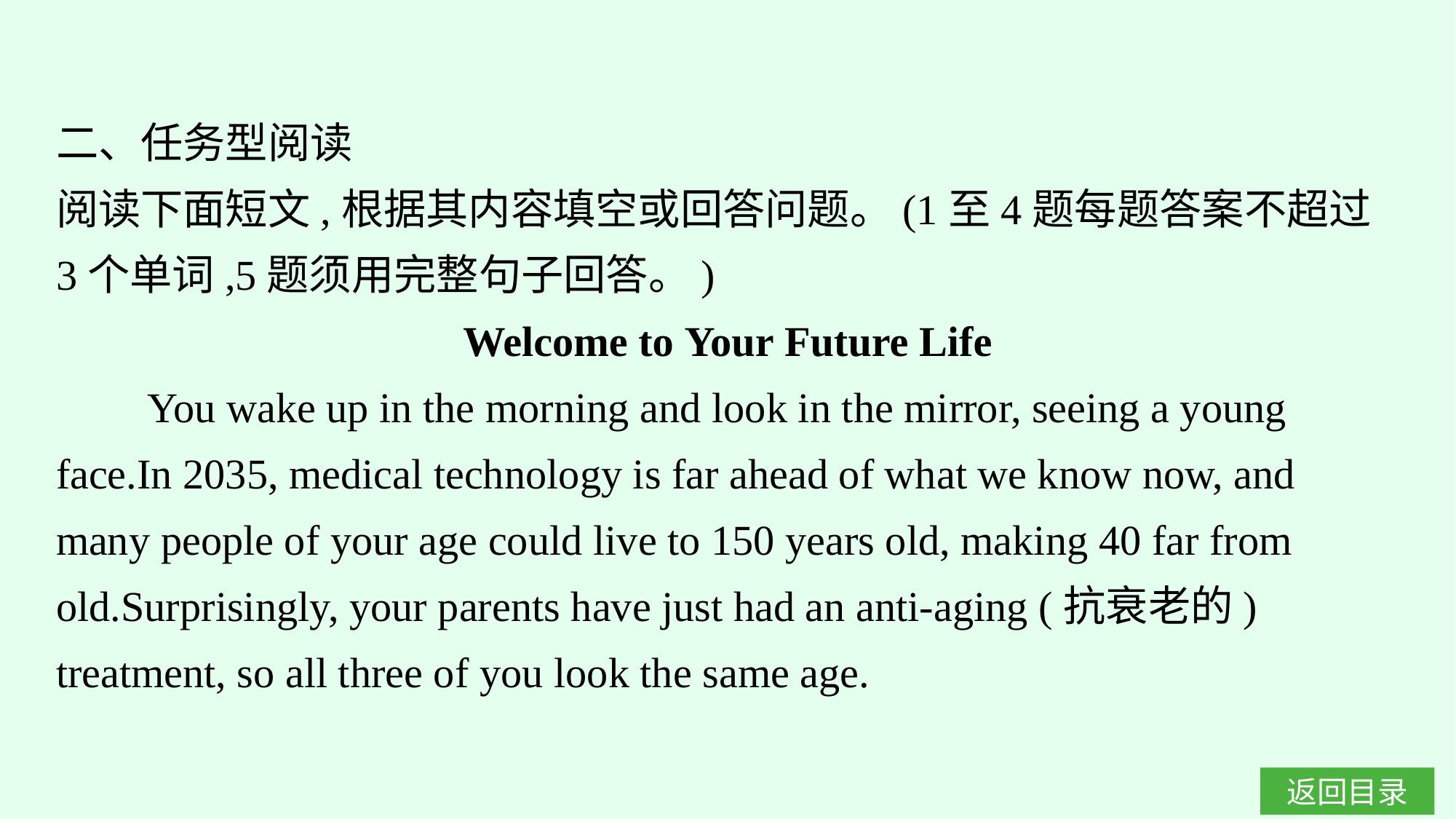

二、任务型阅读
阅读下面短文,根据其内容填空或回答问题。(1至4题每题答案不超过3个单词,5题须用完整句子回答。)
Welcome to Your Future Life
You wake up in the morning and look in the mirror, seeing a young face.In 2035, medical technology is far ahead of what we know now, and many people of your age could live to 150 years old, making 40 far from old.Surprisingly, your parents have just had an anti-aging (抗衰老的) treatment, so all three of you look the same age.